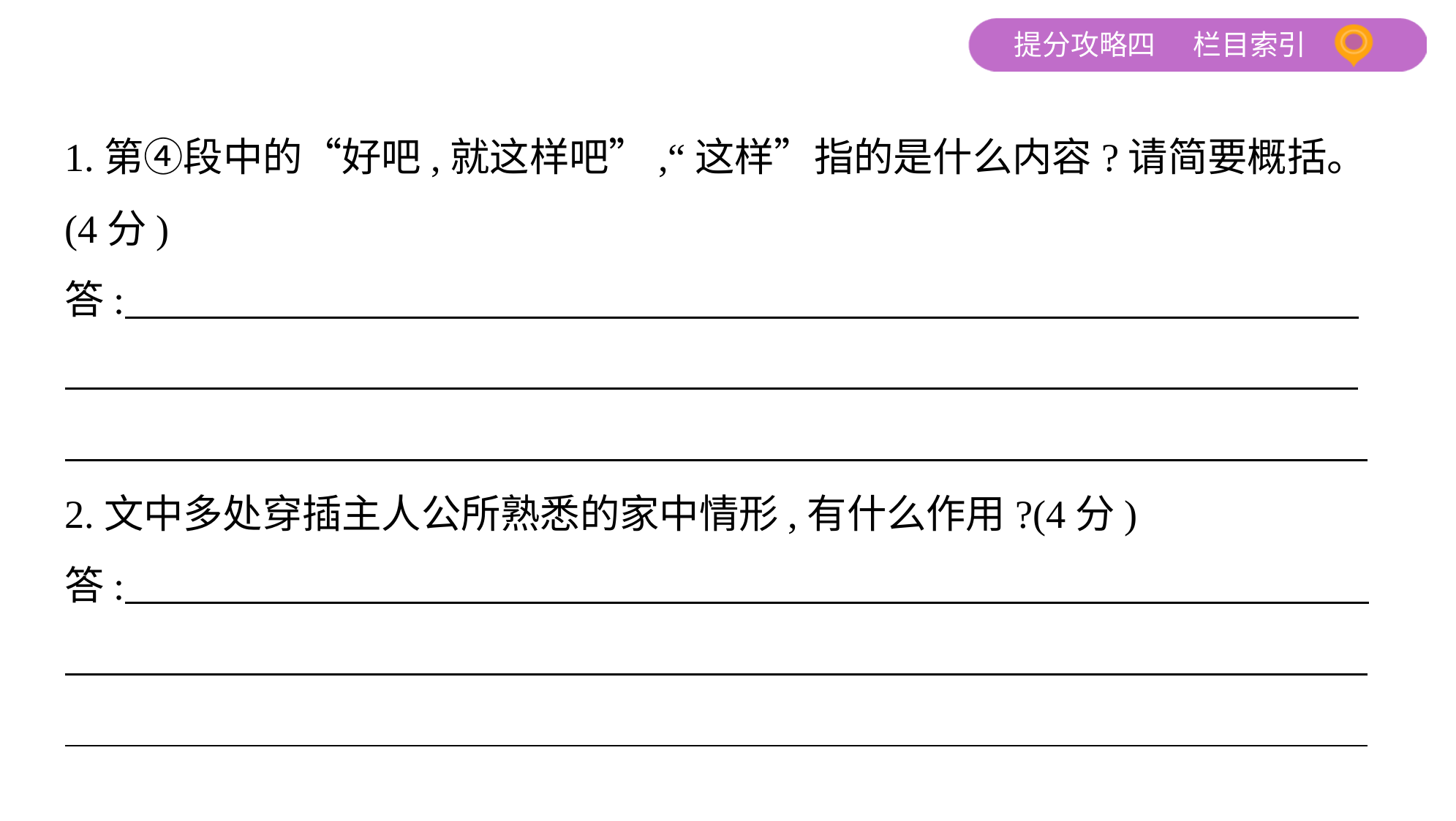

1.第④段中的“好吧,就这样吧”,“这样”指的是什么内容?请简要概括。
(4分)
答:

2.文中多处穿插主人公所熟悉的家中情形,有什么作用?(4分)
答: